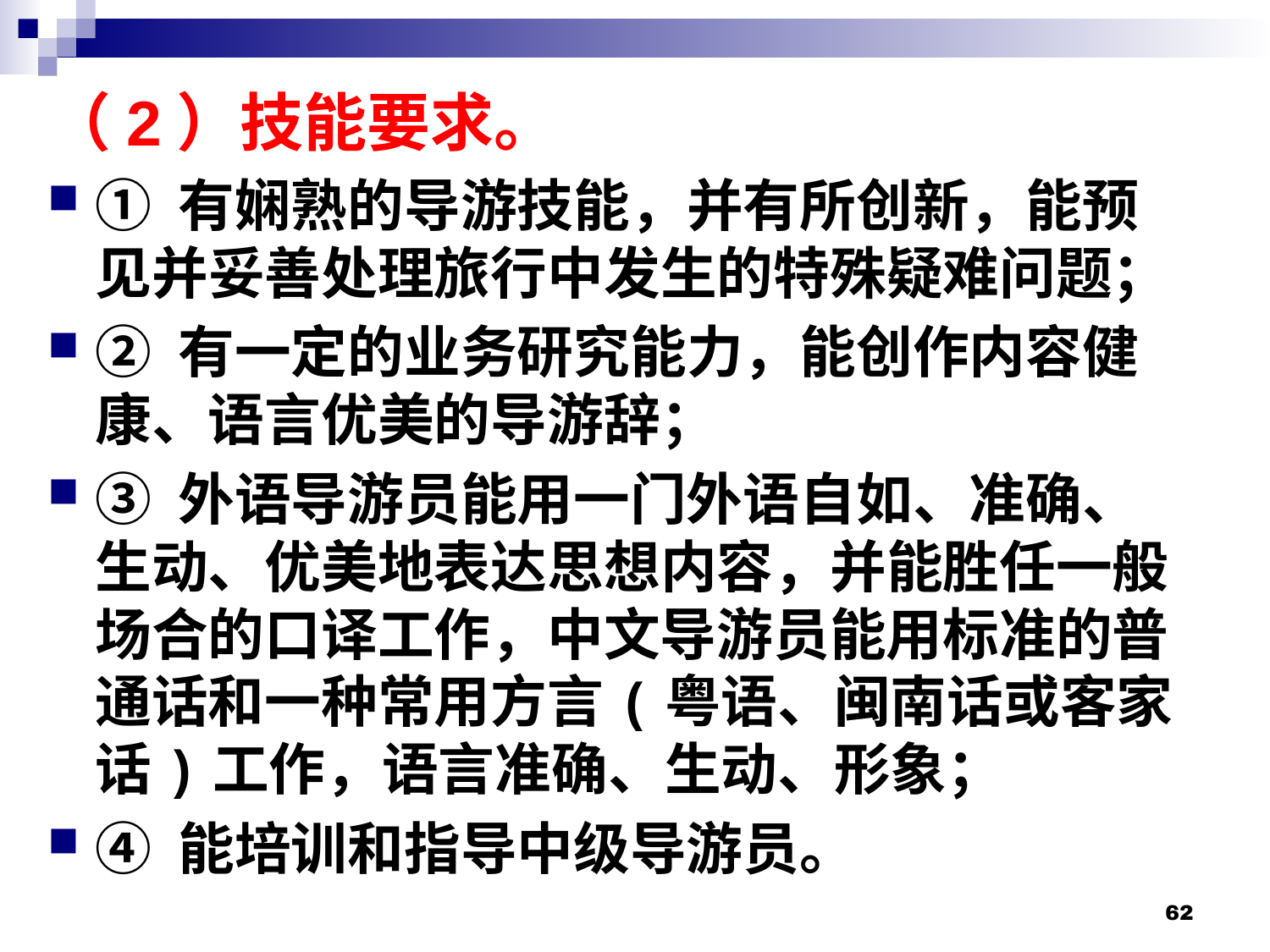

# （2）技能要求。
① 有娴熟的导游技能，并有所创新，能预见并妥善处理旅行中发生的特殊疑难问题；
② 有一定的业务研究能力，能创作内容健康、语言优美的导游辞；
③ 外语导游员能用一门外语自如、准确、生动、优美地表达思想内容，并能胜任一般场合的口译工作，中文导游员能用标准的普通话和一种常用方言(粤语、闽南话或客家话)工作，语言准确、生动、形象；
④ 能培训和指导中级导游员。
62